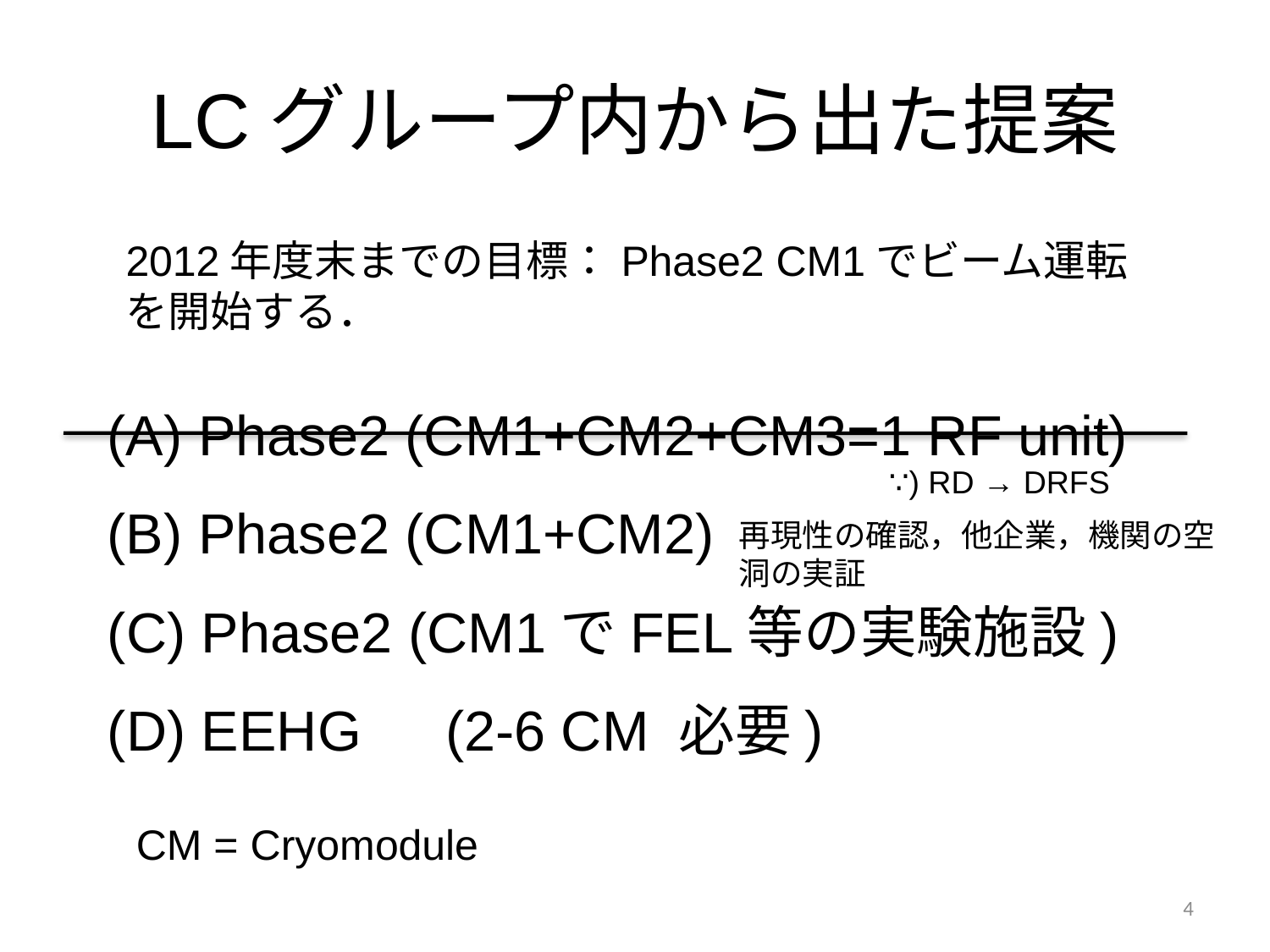

# LCグループ内から出た提案
2012年度末までの目標：Phase2 CM1でビーム運転を開始する．
 Phase2 (CM1+CM2+CM3=1 RF unit)
 Phase2 (CM1+CM2)
(C) Phase2 (CM1でFEL等の実験施設)
(D) EEHG　(2-6 CM 必要)
∵) RD → DRFS
再現性の確認，他企業，機関の空洞の実証
CM = Cryomodule
4